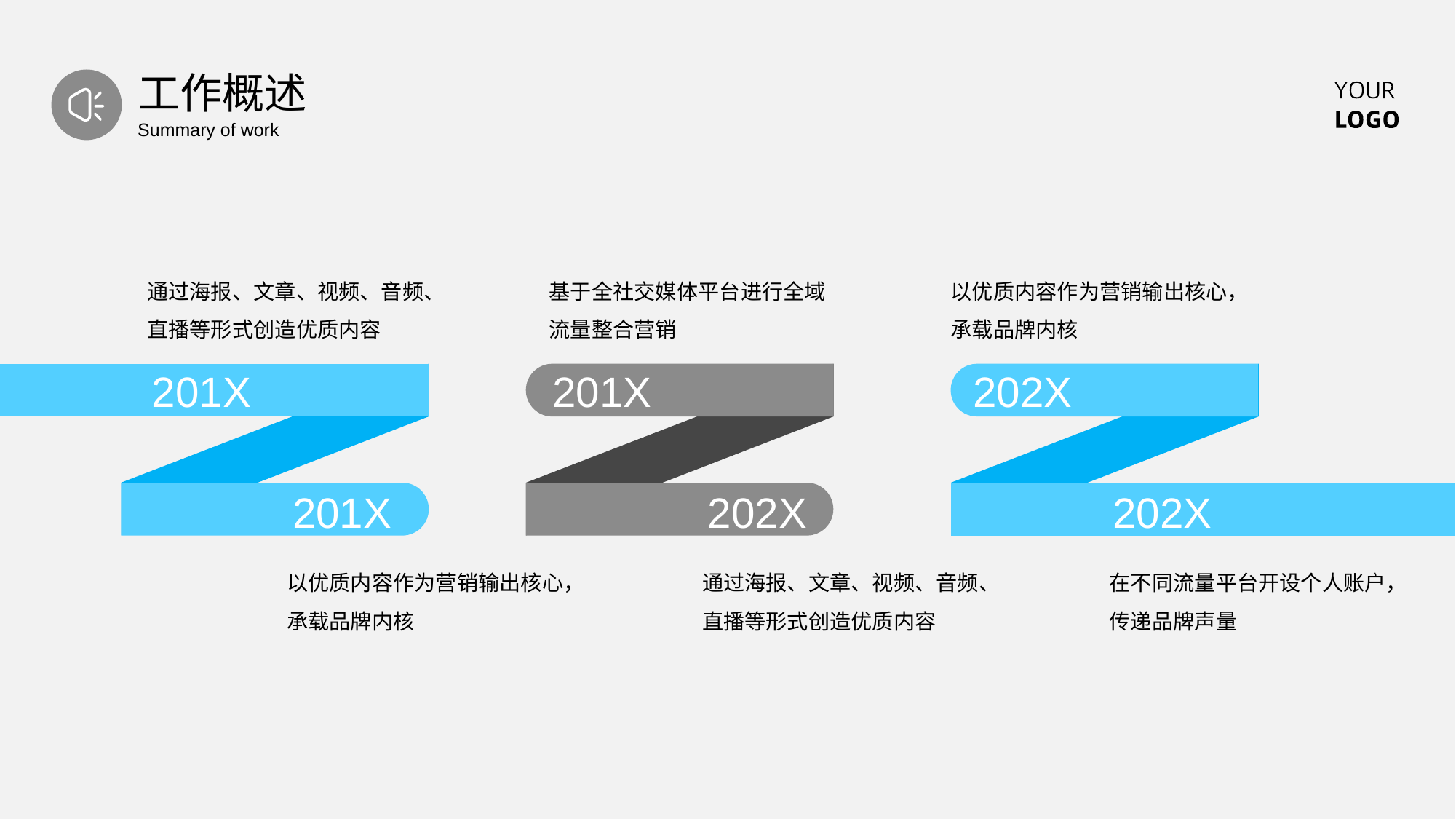

工作概述

Summary of work
通过海报、文章、视频、音频、直播等形式创造优质内容
基于全社交媒体平台进行全域流量整合营销
以优质内容作为营销输出核心，承载品牌内核

201X
201X
202X

201X
202X
202X
以优质内容作为营销输出核心，承载品牌内核
通过海报、文章、视频、音频、直播等形式创造优质内容
在不同流量平台开设个人账户，传递品牌声量